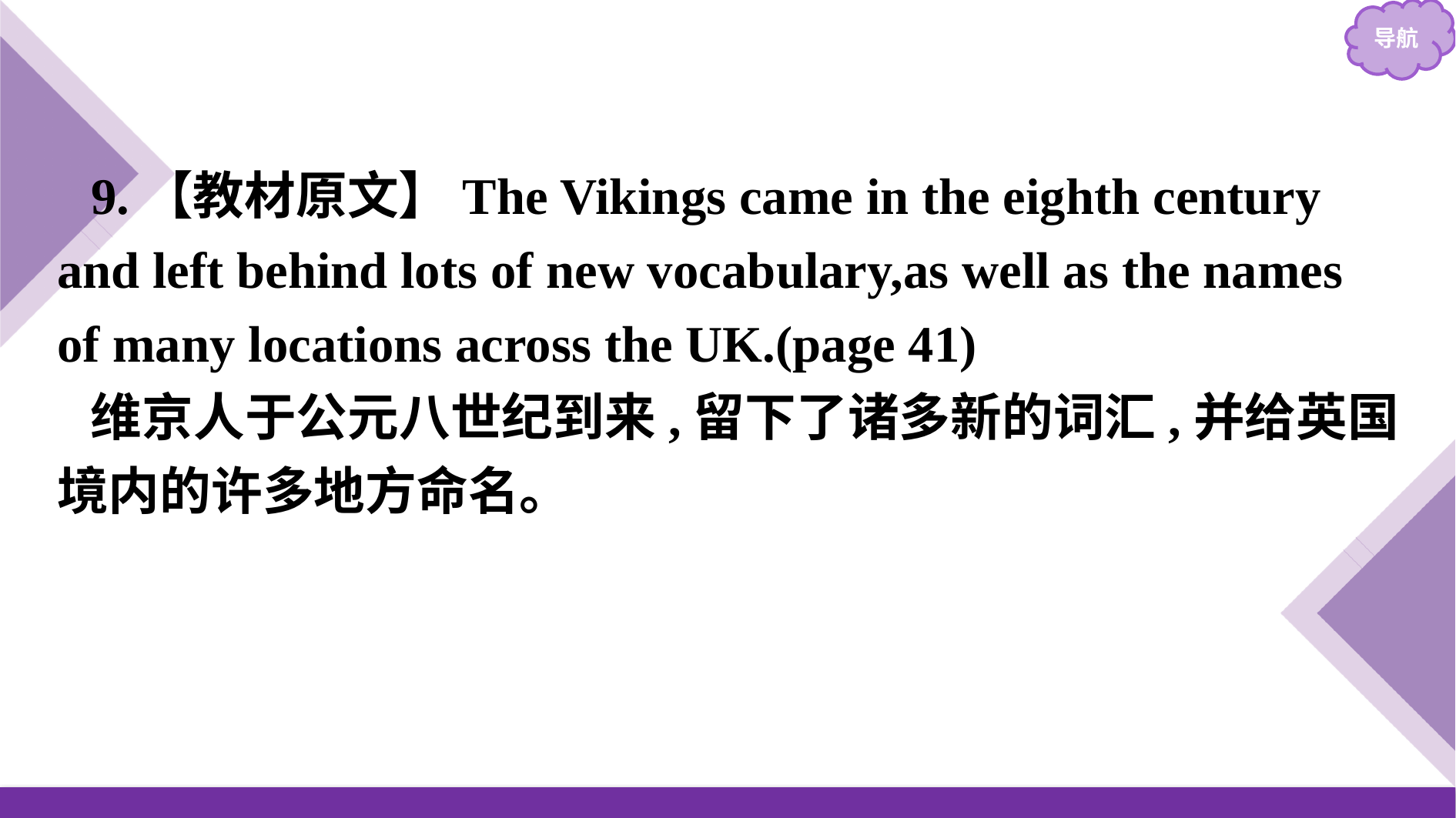

9.【教材原文】The Vikings came in the eighth century and left behind lots of new vocabulary,as well as the names of many locations across the UK.(page 41)
维京人于公元八世纪到来,留下了诸多新的词汇,并给英国境内的许多地方命名。